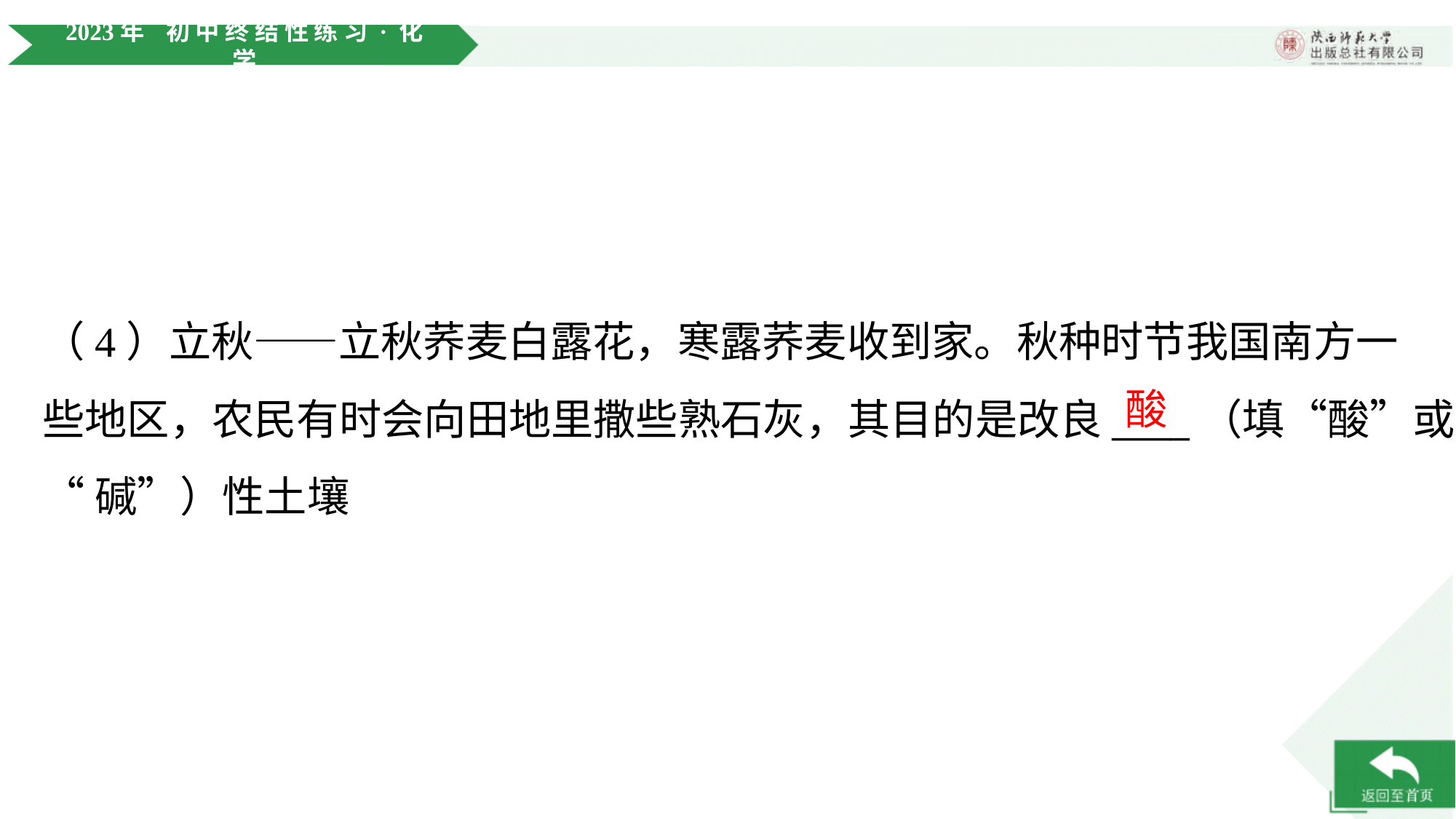

（4）立秋——立秋荞麦白露花，寒露荞麦收到家。秋种时节我国南方一
些地区，农民有时会向田地里撒些熟石灰，其目的是改良____（填“酸”或
“碱”）性土壤
酸